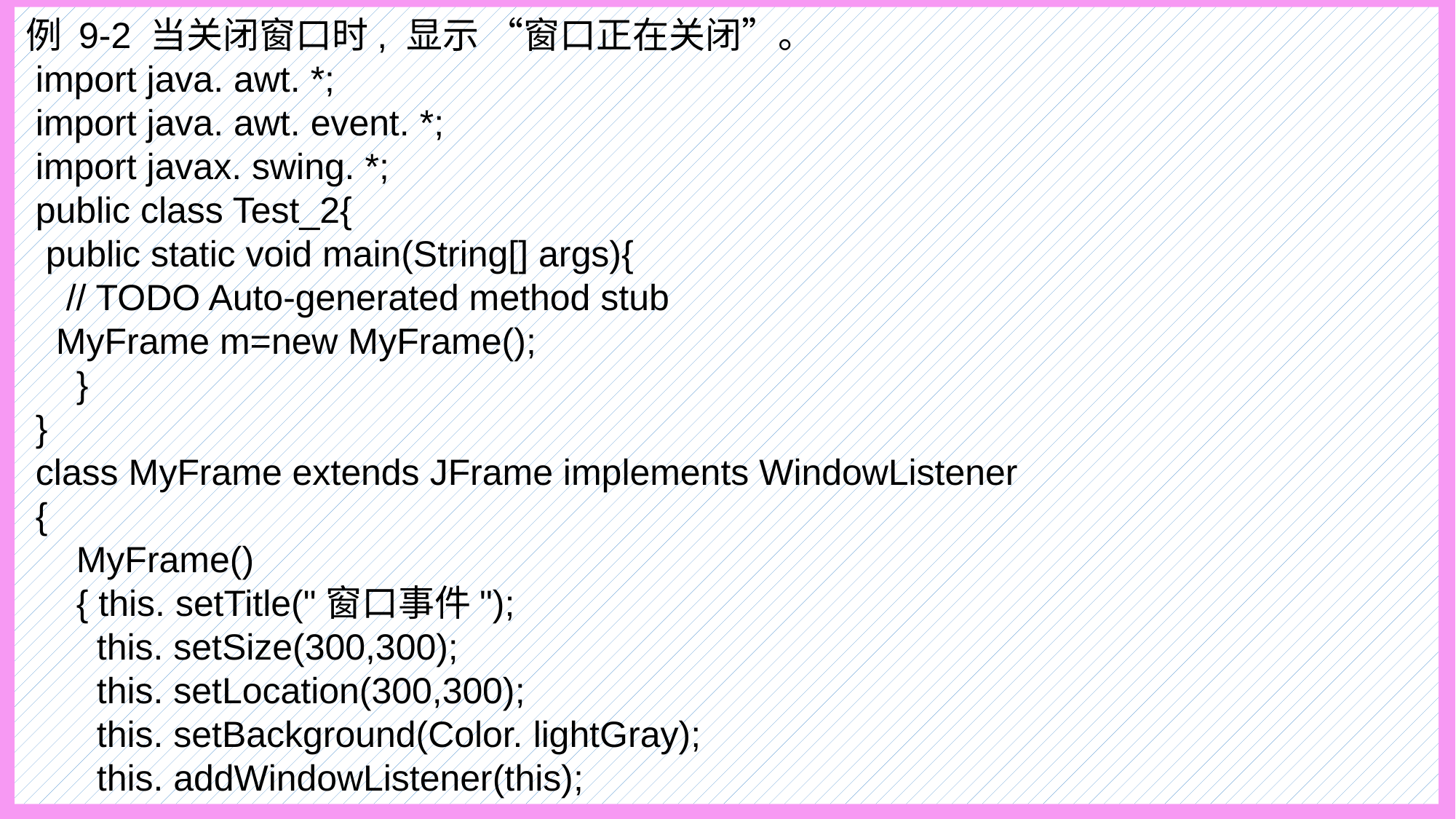

例 9-2 当关闭窗口时, 显示 “窗口正在关闭”。
 import java. awt. *;
 import java. awt. event. *;
 import javax. swing. *;
 public class Test_2{
  public static void main(String[] args){
    // TODO Auto-generated method stub
   MyFrame m=new MyFrame();
     }
 }
 class MyFrame extends JFrame implements WindowListener
 {
     MyFrame()
     { this. setTitle("窗口事件");
       this. setSize(300,300);
       this. setLocation(300,300);
       this. setBackground(Color. lightGray);
       this. addWindowListener(this);